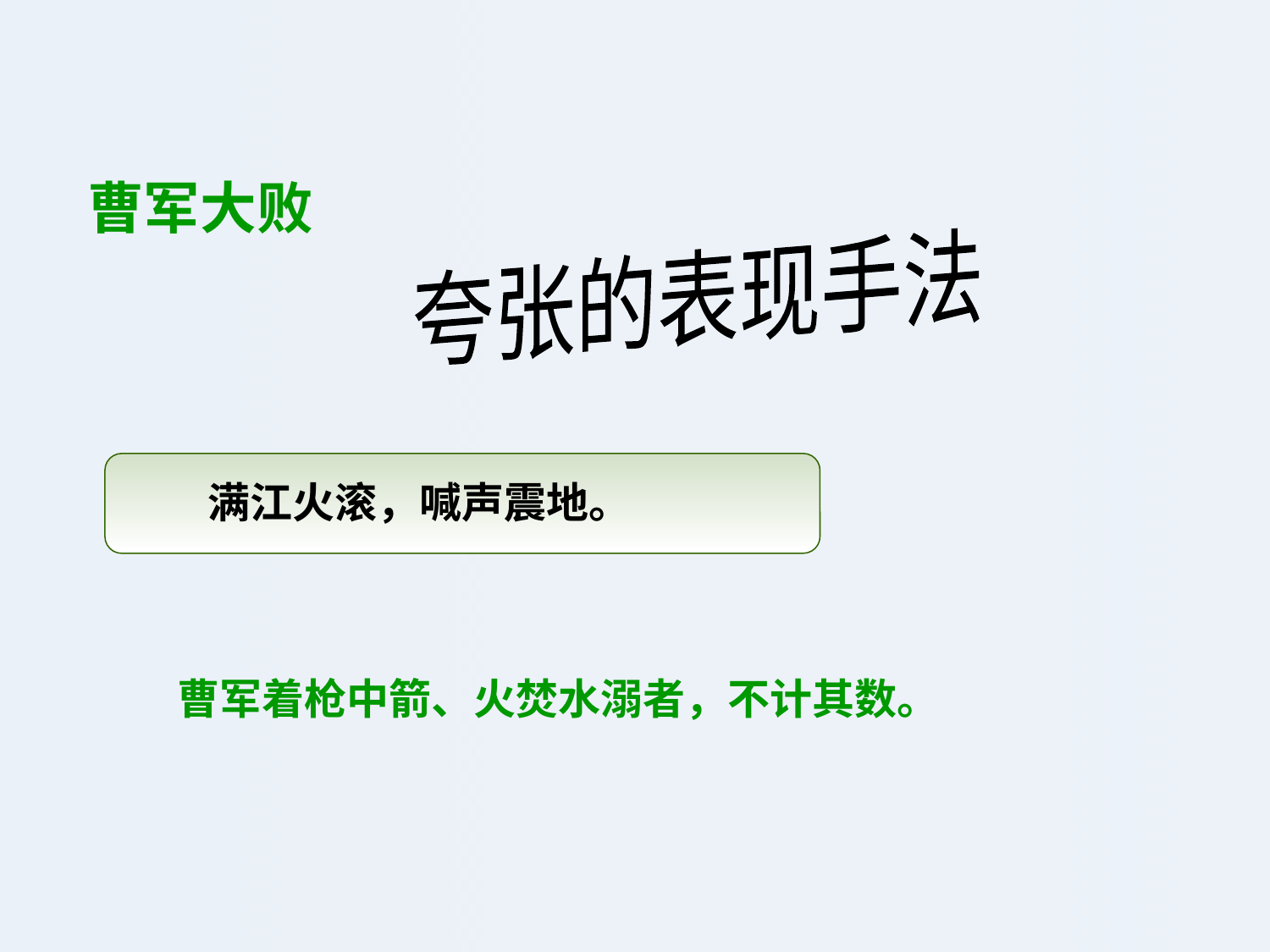

曹军大败
夸张的表现手法

满江火滚，喊声震地。
曹军着枪中箭、火焚水溺者，不计其数。